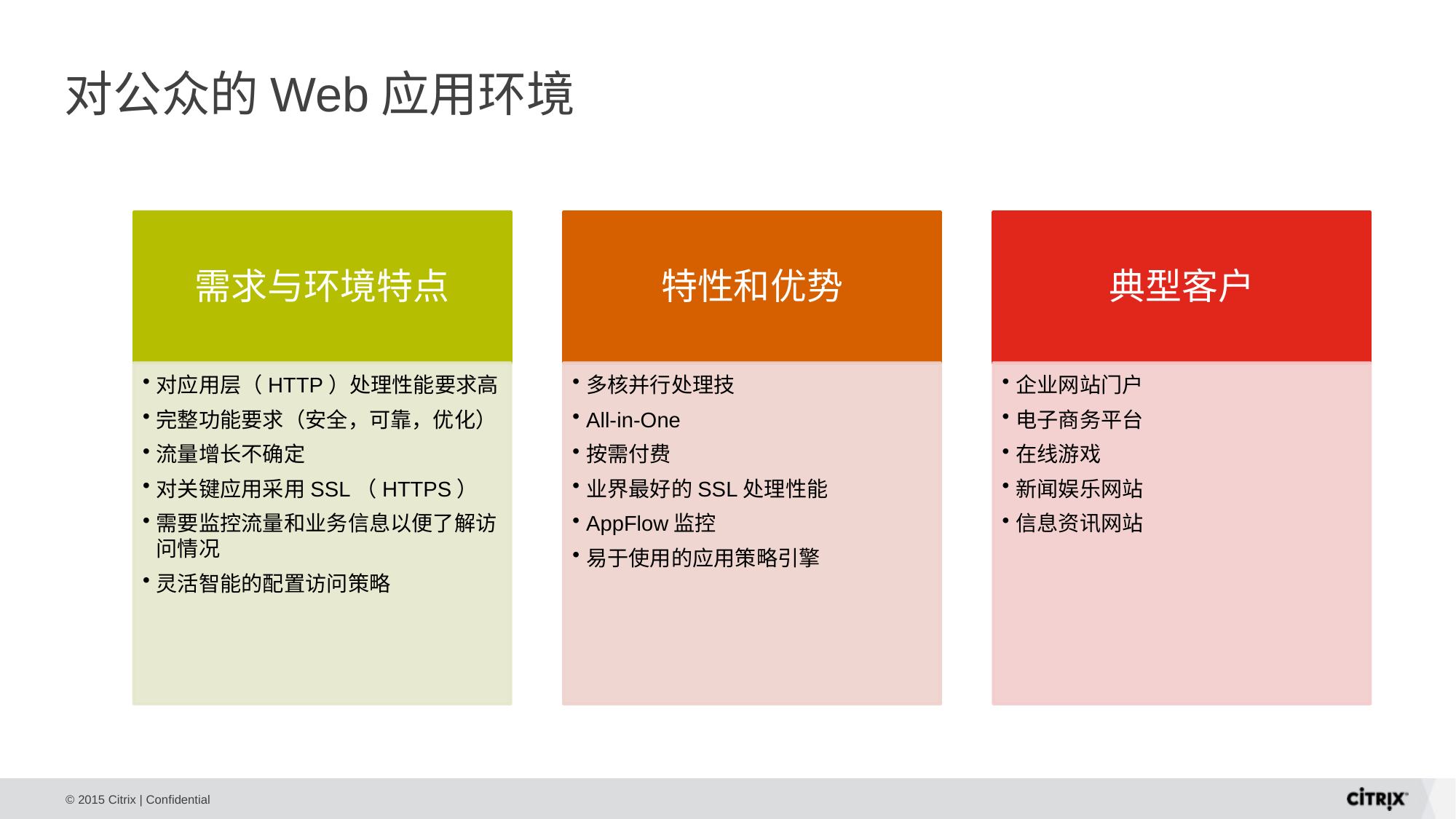

# 对公众的Web应用环境
需求与环境特点
对应用层（HTTP）处理性能要求高
完整功能要求（安全，可靠，优化）
流量增长不确定
对关键应用采用SSL（HTTPS）
需要监控流量和业务信息以便了解访问情况
灵活智能的配置访问策略
特性和优势
多核并行处理技
All-in-One
按需付费
业界最好的SSL处理性能
AppFlow监控
易于使用的应用策略引擎
典型客户
企业网站门户
电子商务平台
在线游戏
新闻娱乐网站
信息资讯网站